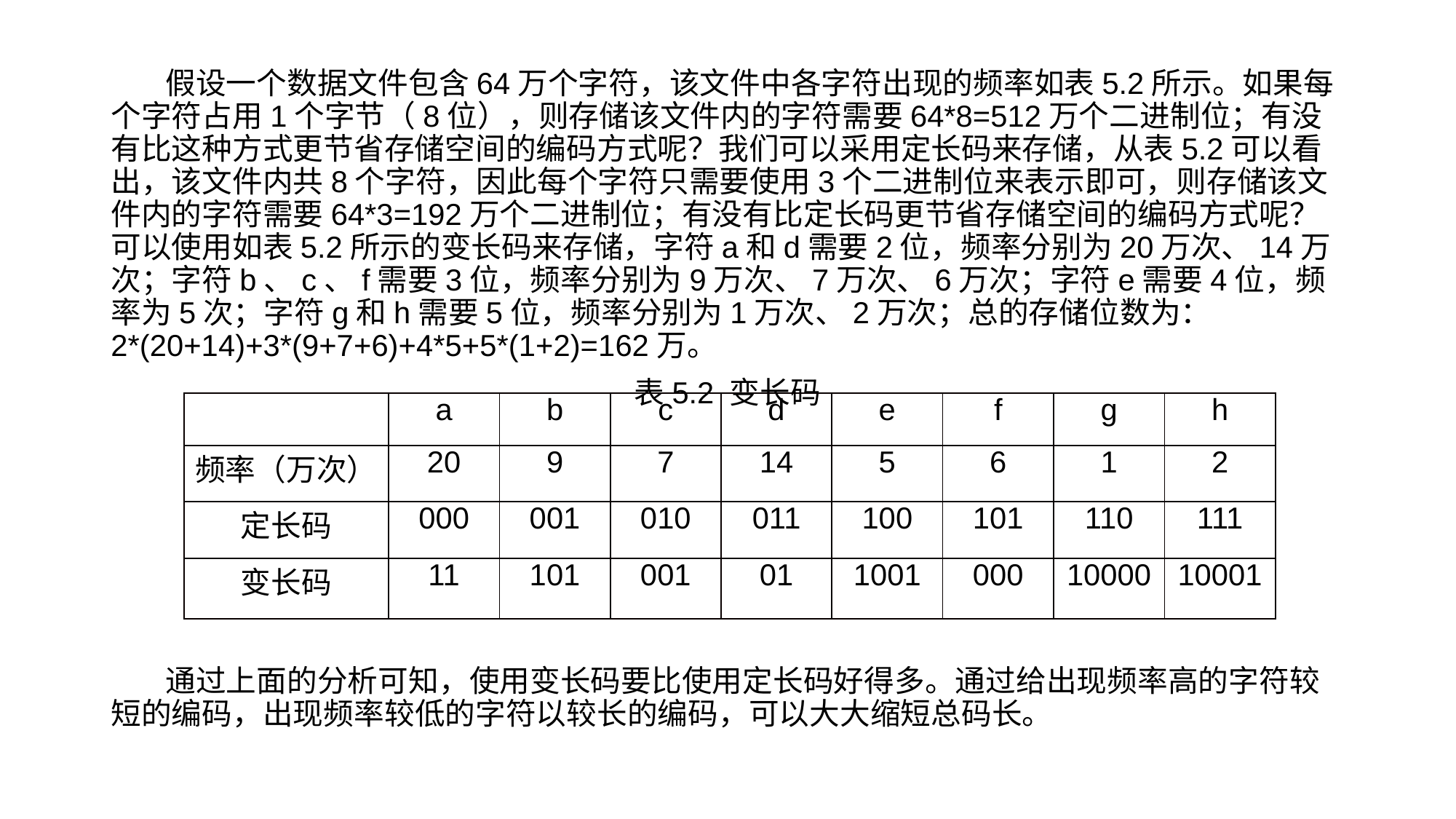

假设一个数据文件包含64万个字符，该文件中各字符出现的频率如表5.2所示。如果每个字符占用1个字节（8位），则存储该文件内的字符需要64*8=512万个二进制位；有没有比这种方式更节省存储空间的编码方式呢？我们可以采用定长码来存储，从表5.2可以看出，该文件内共8个字符，因此每个字符只需要使用3个二进制位来表示即可，则存储该文件内的字符需要64*3=192万个二进制位；有没有比定长码更节省存储空间的编码方式呢？可以使用如表5.2所示的变长码来存储，字符a和d需要2位，频率分别为20万次、14万次；字符b、c、f需要3位，频率分别为9万次、7万次、6万次；字符e需要4位，频率为5次；字符g和h需要5位，频率分别为1万次、2万次；总的存储位数为：2*(20+14)+3*(9+7+6)+4*5+5*(1+2)=162万。
表5.2 变长码

通过上面的分析可知，使用变长码要比使用定长码好得多。通过给出现频率高的字符较短的编码，出现频率较低的字符以较长的编码，可以大大缩短总码长。

|  | a | b | c | d | e | f | g | h |
| --- | --- | --- | --- | --- | --- | --- | --- | --- |
| 频率（万次） | 20 | 9 | 7 | 14 | 5 | 6 | 1 | 2 |
| 定长码 | 000 | 001 | 010 | 011 | 100 | 101 | 110 | 111 |
| 变长码 | 11 | 101 | 001 | 01 | 1001 | 000 | 10000 | 10001 |